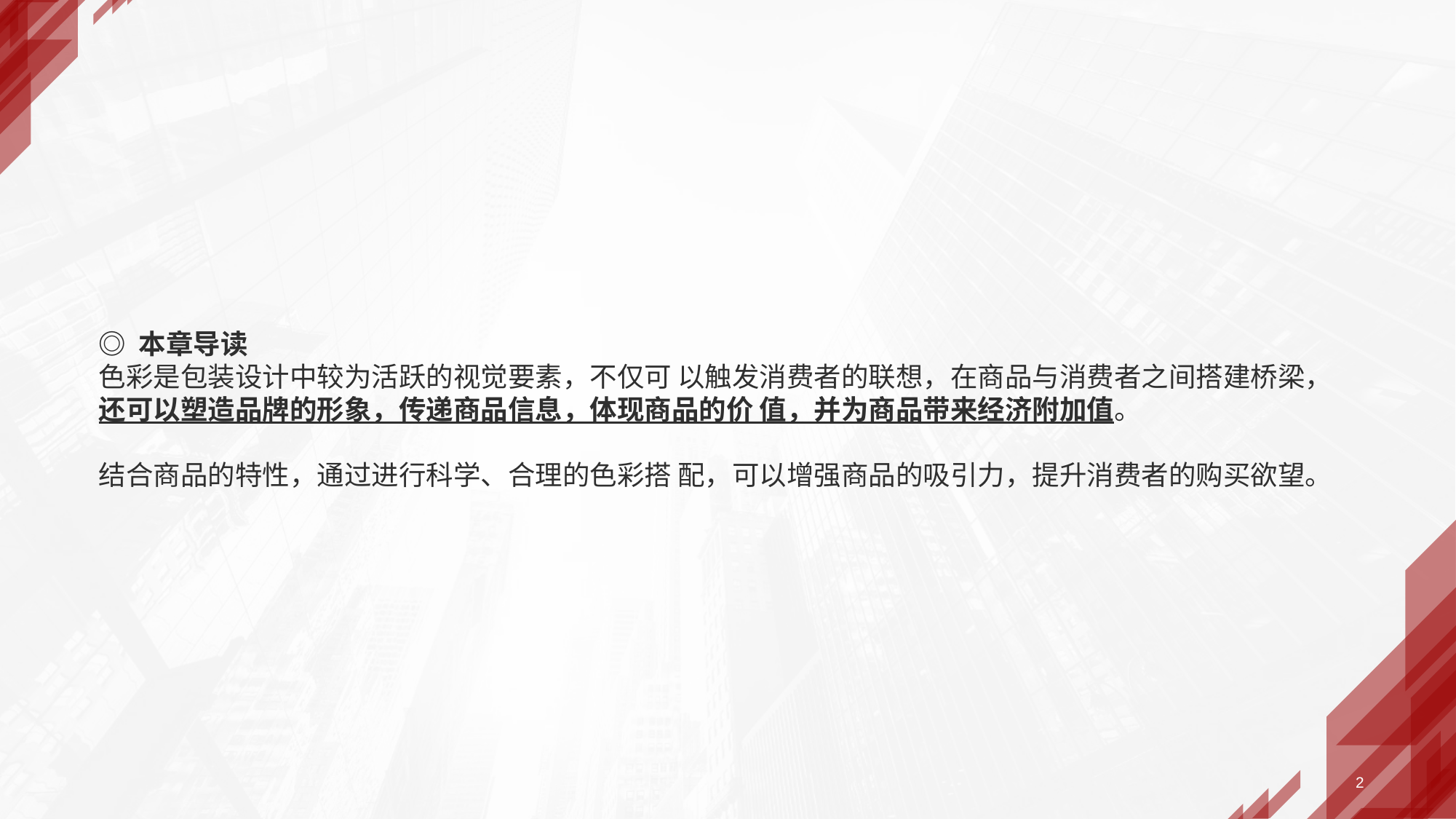

◎ 本章导读
色彩是包装设计中较为活跃的视觉要素，不仅可 以触发消费者的联想，在商品与消费者之间搭建桥梁， 还可以塑造品牌的形象，传递商品信息，体现商品的价 值，并为商品带来经济附加值。

结合商品的特性，通过进行科学、合理的色彩搭 配，可以增强商品的吸引力，提升消费者的购买欲望。
2